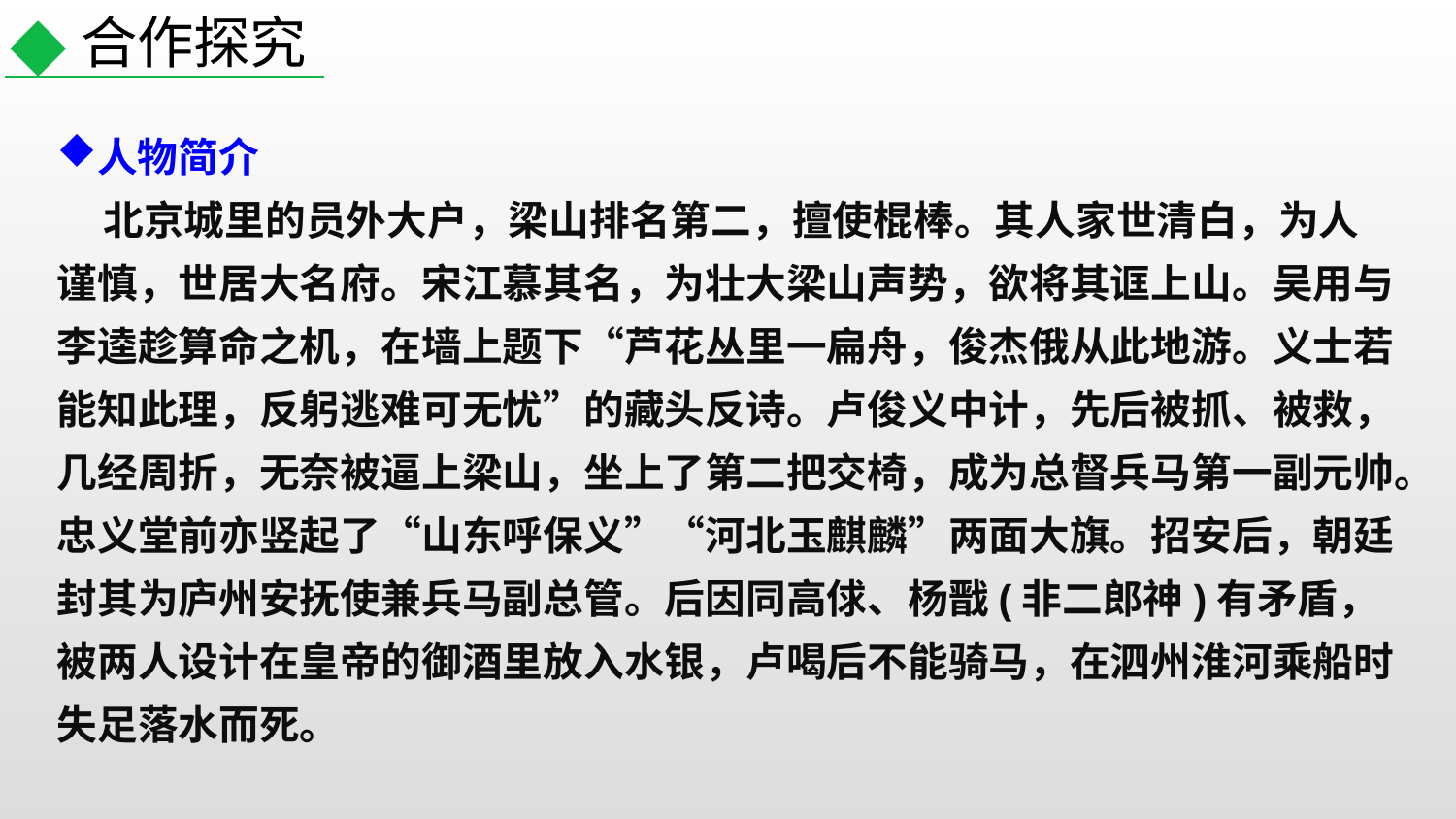

合作探究

人物简介
    北京城里的员外大户，梁山排名第二，擅使棍棒。其人家世清白，为人谨慎，世居大名府。宋江慕其名，为壮大梁山声势，欲将其诓上山。吴用与李逵趁算命之机，在墙上题下“芦花丛里一扁舟，俊杰俄从此地游。义士若能知此理，反躬逃难可无忧”的藏头反诗。卢俊义中计，先后被抓、被救，几经周折，无奈被逼上梁山，坐上了第二把交椅，成为总督兵马第一副元帅。忠义堂前亦竖起了“山东呼保义”“河北玉麒麟”两面大旗。招安后，朝廷封其为庐州安抚使兼兵马副总管。后因同高俅、杨戬(非二郎神)有矛盾，被两人设计在皇帝的御酒里放入水银，卢喝后不能骑马，在泗州淮河乘船时失足落水而死。